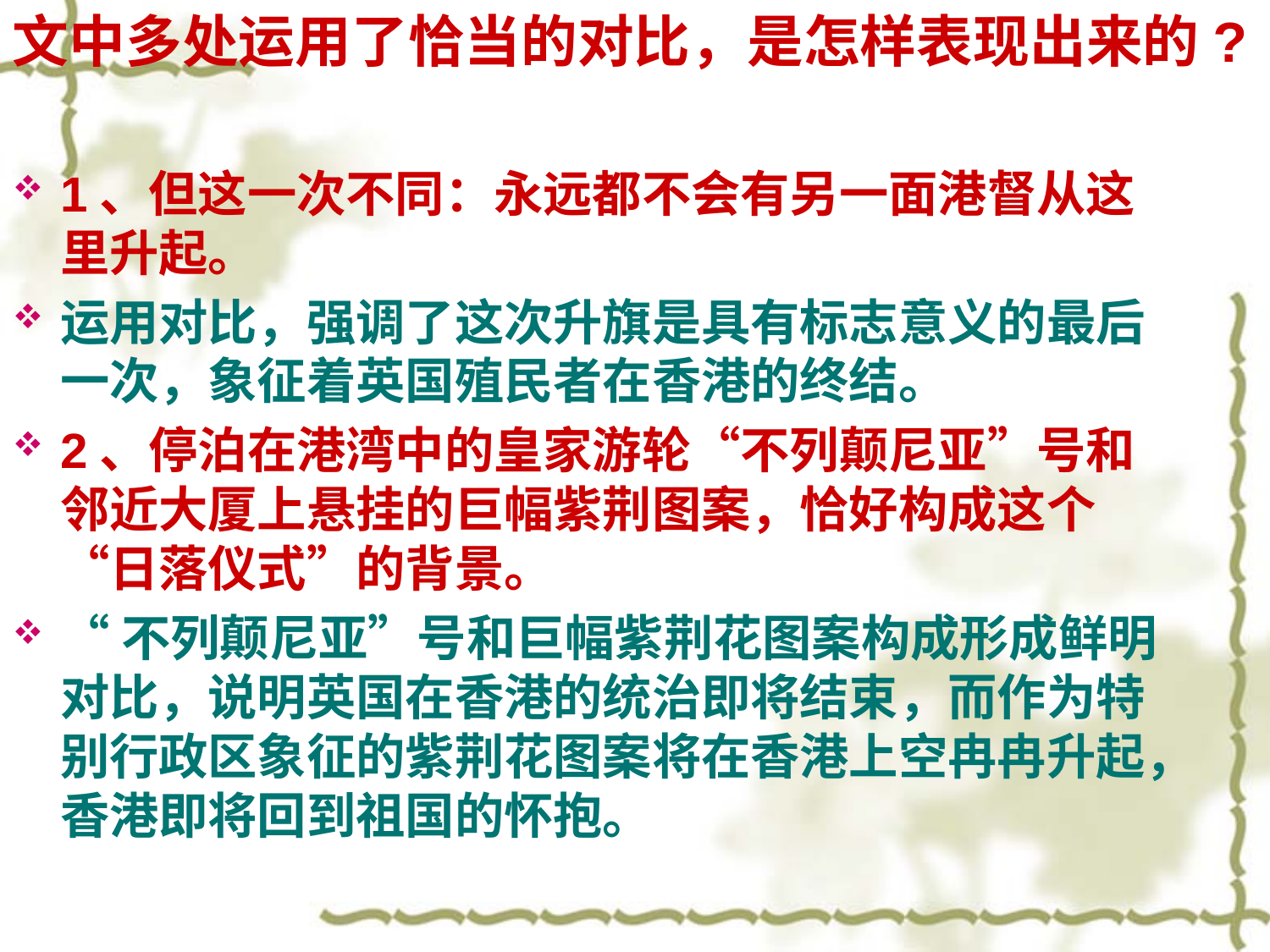

文中多处运用了恰当的对比，是怎样表现出来的?
1、但这一次不同：永远都不会有另一面港督从这里升起。
运用对比，强调了这次升旗是具有标志意义的最后一次，象征着英国殖民者在香港的终结。
2、停泊在港湾中的皇家游轮“不列颠尼亚”号和邻近大厦上悬挂的巨幅紫荆图案，恰好构成这个“日落仪式”的背景。
“不列颠尼亚”号和巨幅紫荆花图案构成形成鲜明对比，说明英国在香港的统治即将结束，而作为特别行政区象征的紫荆花图案将在香港上空冉冉升起，香港即将回到祖国的怀抱。